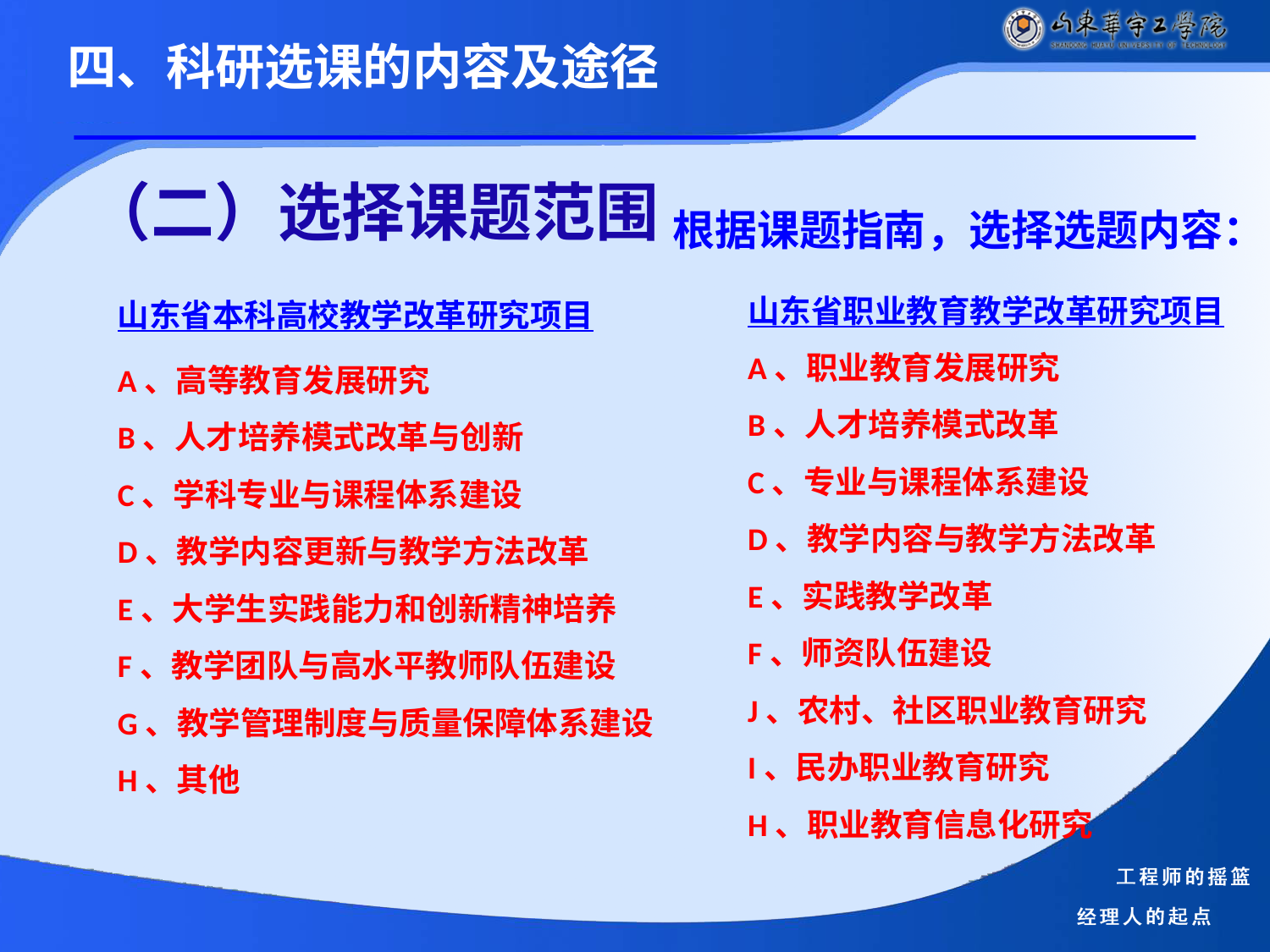

四、科研选课的内容及途径

根据课题指南，选择选题内容：

（二）选择课题范围
山东省本科高校教学改革研究项目
A、高等教育发展研究
B、人才培养模式改革与创新
C、学科专业与课程体系建设
D、教学内容更新与教学方法改革
E、大学生实践能力和创新精神培养
F、教学团队与高水平教师队伍建设
G、教学管理制度与质量保障体系建设
H、其他

山东省职业教育教学改革研究项目
A、职业教育发展研究
B、人才培养模式改革
C、专业与课程体系建设
D、教学内容与教学方法改革
E、实践教学改革
F、师资队伍建设
J、农村、社区职业教育研究
I、民办职业教育研究
H、职业教育信息化研究